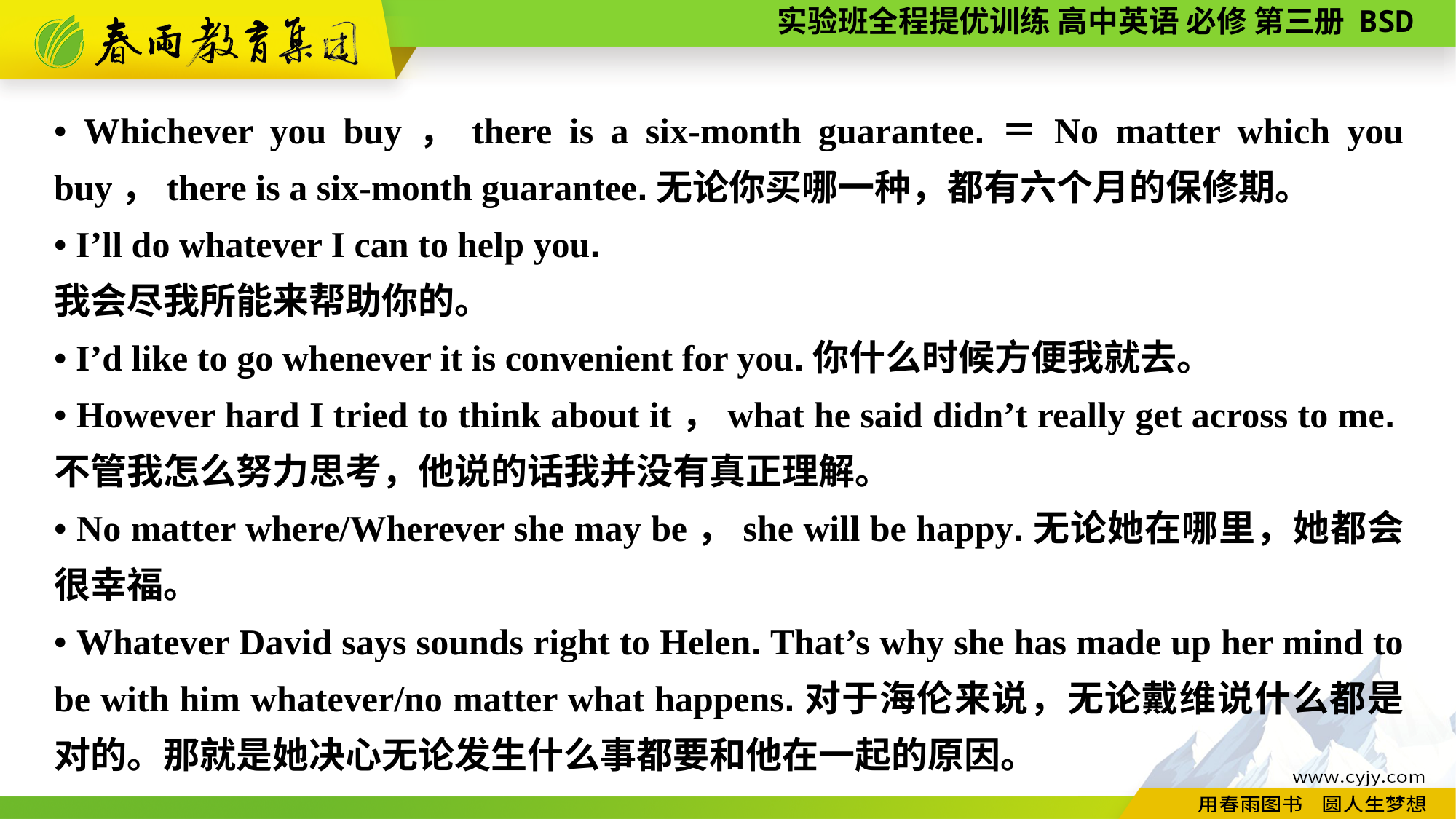

• Whichever you buy，there is a six-month guarantee.＝No matter which you buy，there is a six-month guarantee.无论你买哪一种，都有六个月的保修期。
• I’ll do whatever I can to help you.
我会尽我所能来帮助你的。
• I’d like to go whenever it is convenient for you.你什么时候方便我就去。
• However hard I tried to think about it，what he said didn’t really get across to me.不管我怎么努力思考，他说的话我并没有真正理解。
• No matter where/Wherever she may be，she will be happy.无论她在哪里，她都会很幸福。
• Whatever David says sounds right to Helen. That’s why she has made up her mind to be with him whatever/no matter what happens.对于海伦来说，无论戴维说什么都是对的。那就是她决心无论发生什么事都要和他在一起的原因。